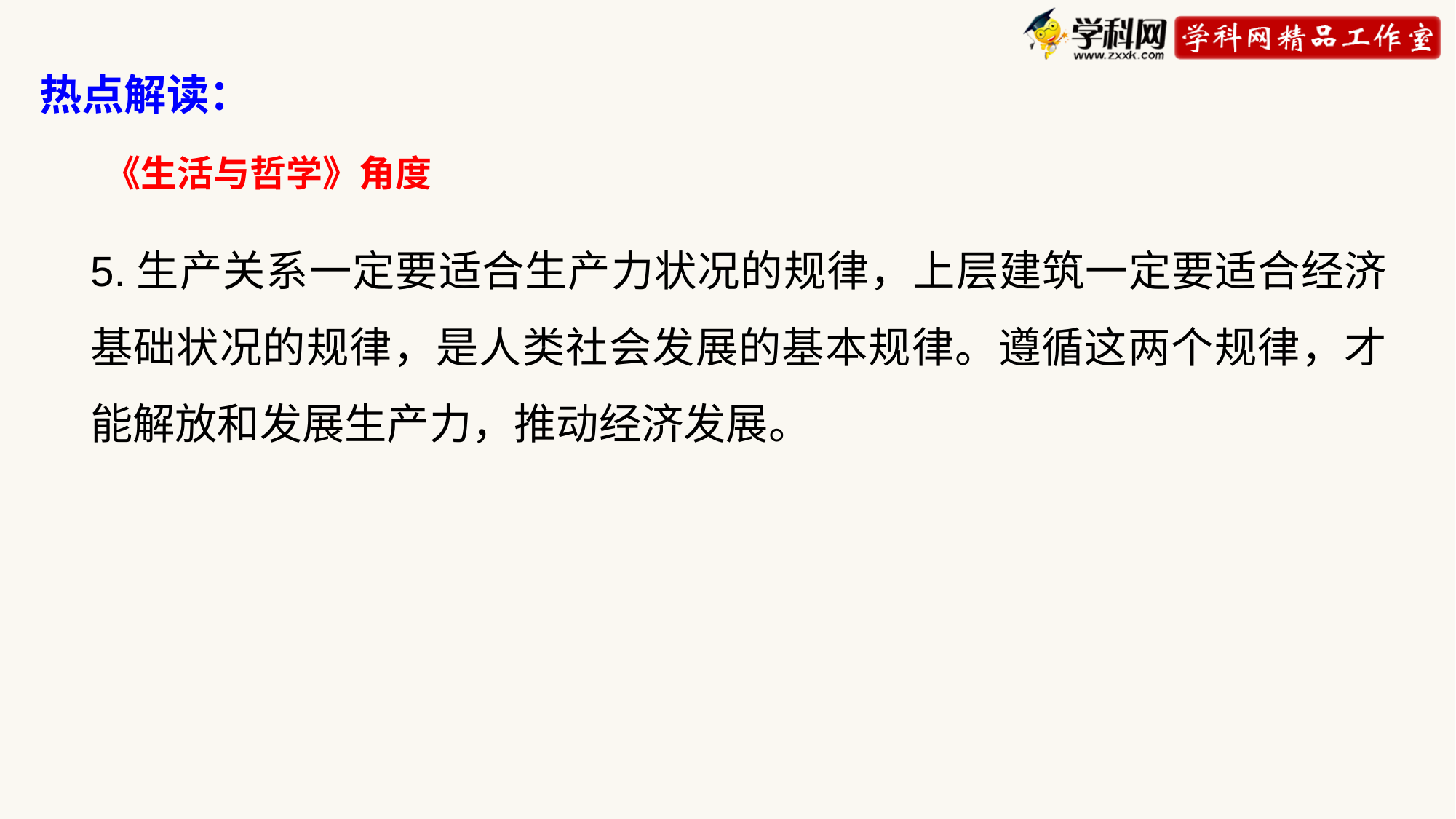

热点解读：
《生活与哲学》角度
5.生产关系一定要适合生产力状况的规律，上层建筑一定要适合经济基础状况的规律，是人类社会发展的基本规律。遵循这两个规律，才能解放和发展生产力，推动经济发展。